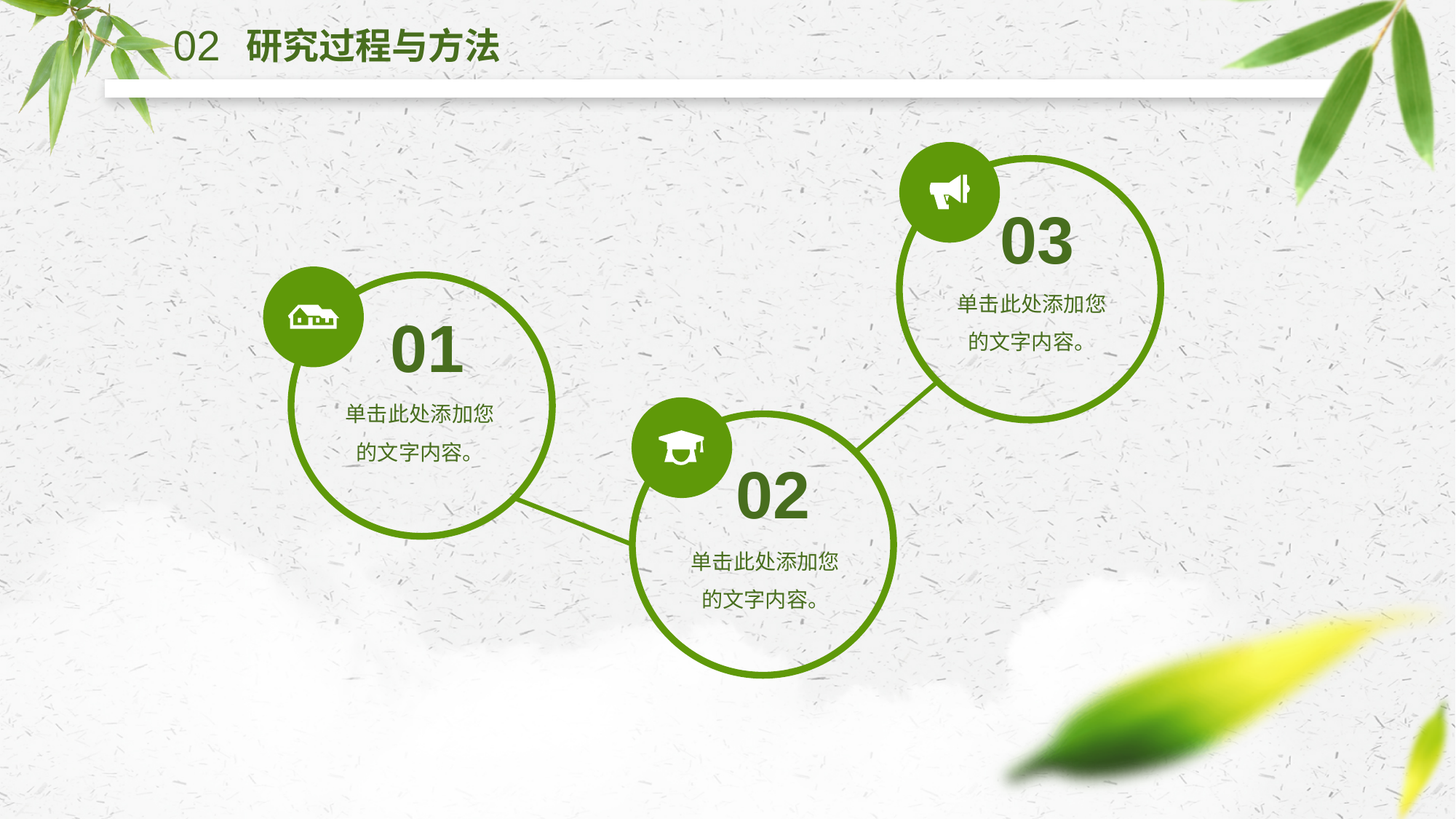

02
研究过程与方法

03

单击此处添加您的文字内容。

01

单击此处添加您的文字内容。

02
单击此处添加您的文字内容。